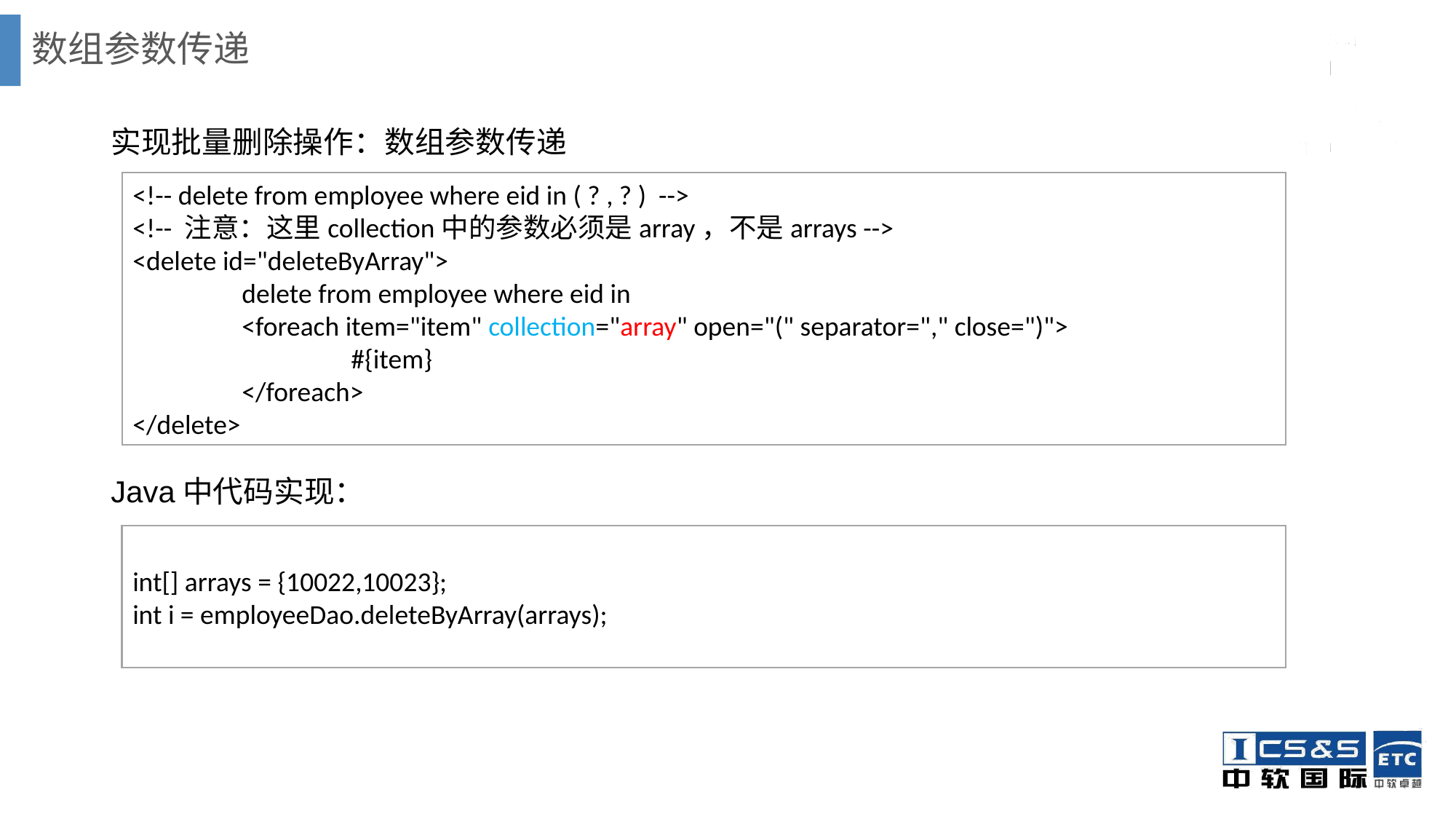

# 数组参数传递
实现批量删除操作：数组参数传递

Java中代码实现：

<!-- delete from employee where eid in ( ? , ? )  -->
<!-- 注意：这里collection中的参数必须是array，不是arrays -->
<delete id="deleteByArray">
	delete from employee where eid in
	<foreach item="item" collection="array" open="(" separator="," close=")">
		#{item}
	</foreach>
</delete>

int[] arrays = {10022,10023};
int i = employeeDao.deleteByArray(arrays);